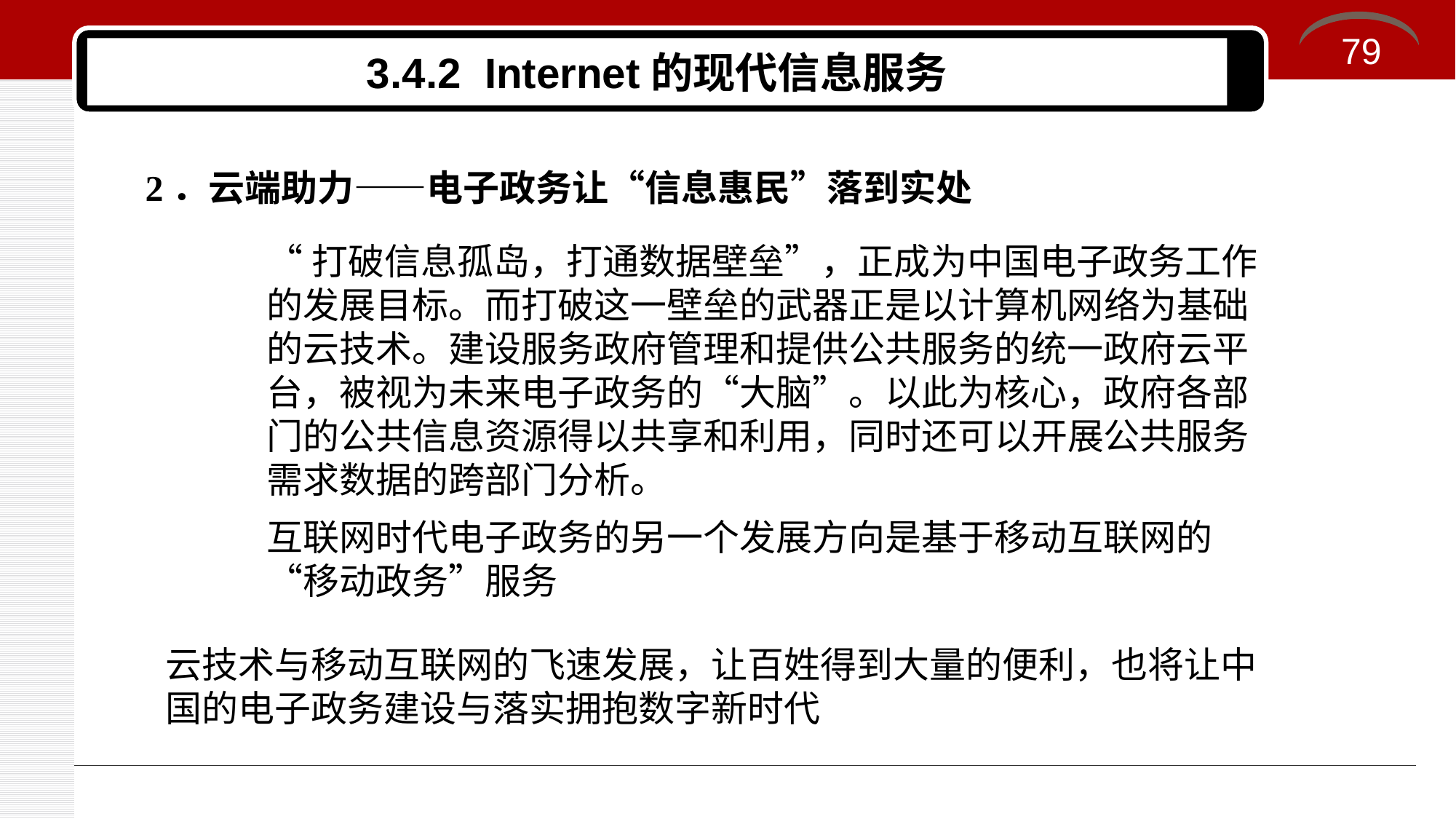

79
# 3.4.2  Internet的现代信息服务
2．云端助力——电子政务让“信息惠民”落到实处
“打破信息孤岛，打通数据壁垒”，正成为中国电子政务工作的发展目标。而打破这一壁垒的武器正是以计算机网络为基础的云技术。建设服务政府管理和提供公共服务的统一政府云平台，被视为未来电子政务的“大脑”。以此为核心，政府各部门的公共信息资源得以共享和利用，同时还可以开展公共服务需求数据的跨部门分析。
互联网时代电子政务的另一个发展方向是基于移动互联网的“移动政务”服务
云技术与移动互联网的飞速发展，让百姓得到大量的便利，也将让中国的电子政务建设与落实拥抱数字新时代